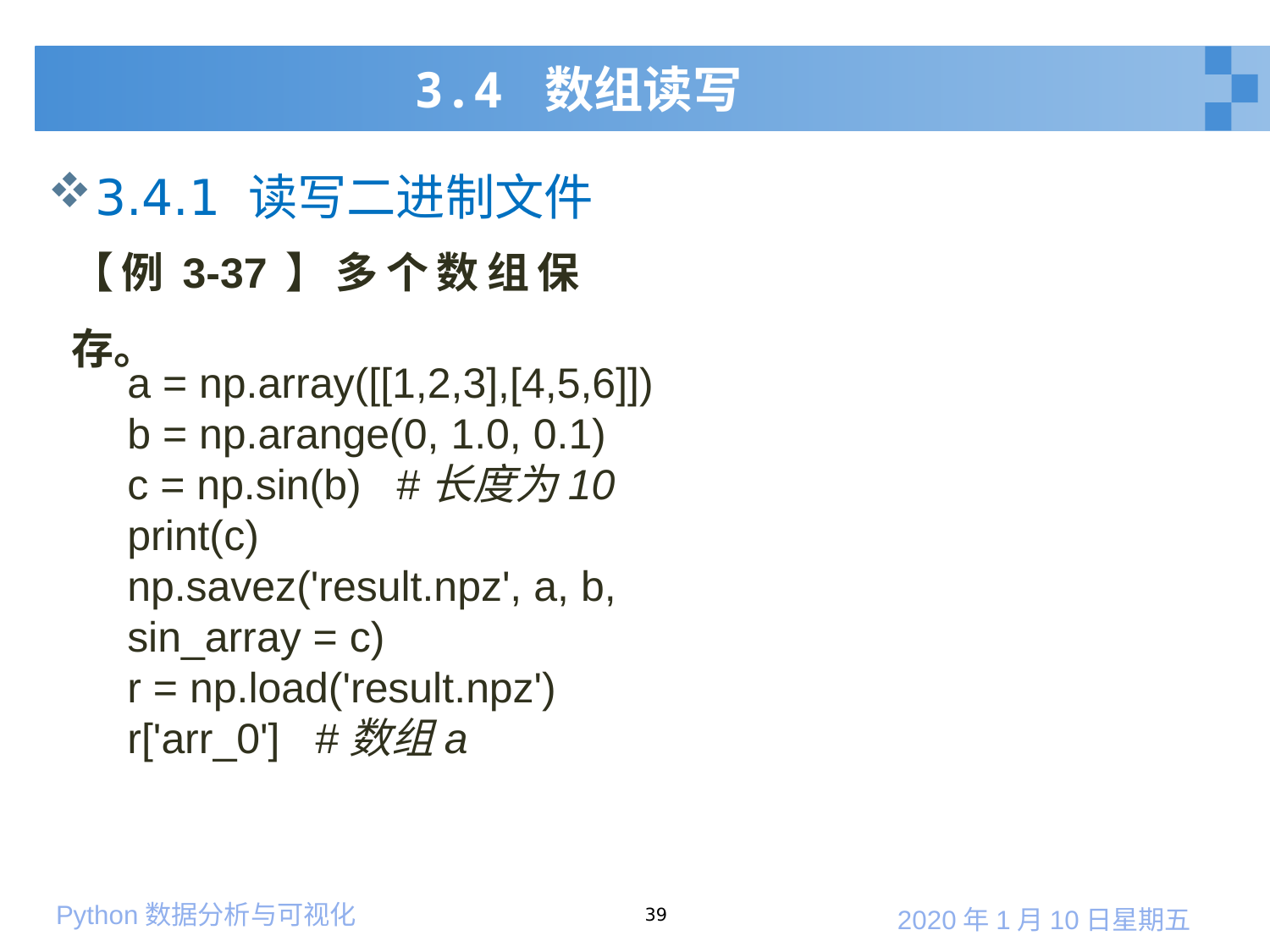

# 3.4 数组读写
3.4.1 读写二进制文件
【例3-37】多个数组保存。
a = np.array([[1,2,3],[4,5,6]])
b = np.arange(0, 1.0, 0.1)
c = np.sin(b)   #长度为10
print(c)
np.savez('result.npz', a, b, sin_array = c)
r = np.load('result.npz')
r['arr_0']   #数组a
39
2020年1月10日星期五